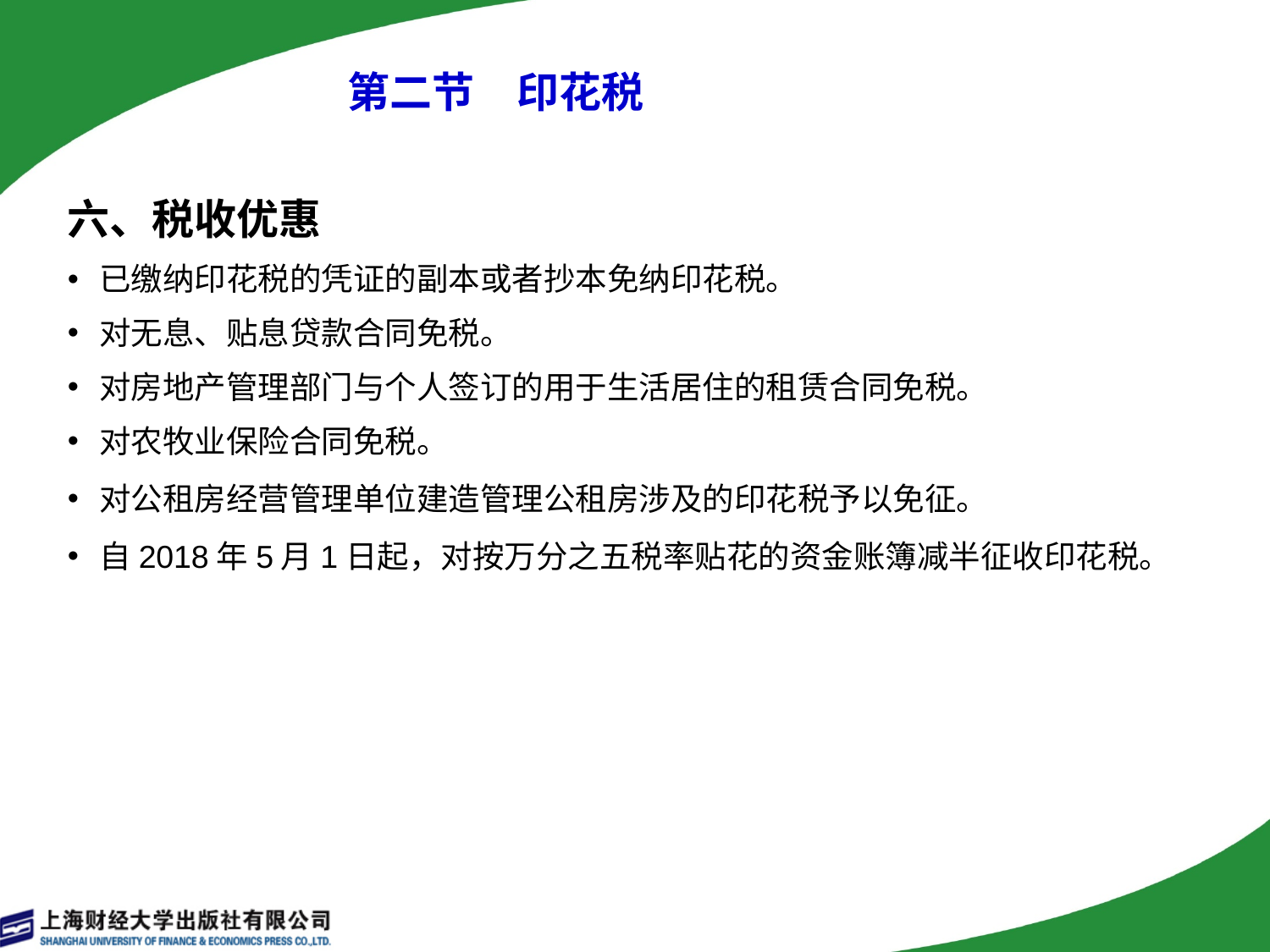

# 第二节　印花税
六、税收优惠
已缴纳印花税的凭证的副本或者抄本免纳印花税。
对无息、贴息贷款合同免税。
对房地产管理部门与个人签订的用于生活居住的租赁合同免税。
对农牧业保险合同免税。
对公租房经营管理单位建造管理公租房涉及的印花税予以免征。
自2018年5月1日起，对按万分之五税率贴花的资金账簿减半征收印花税。